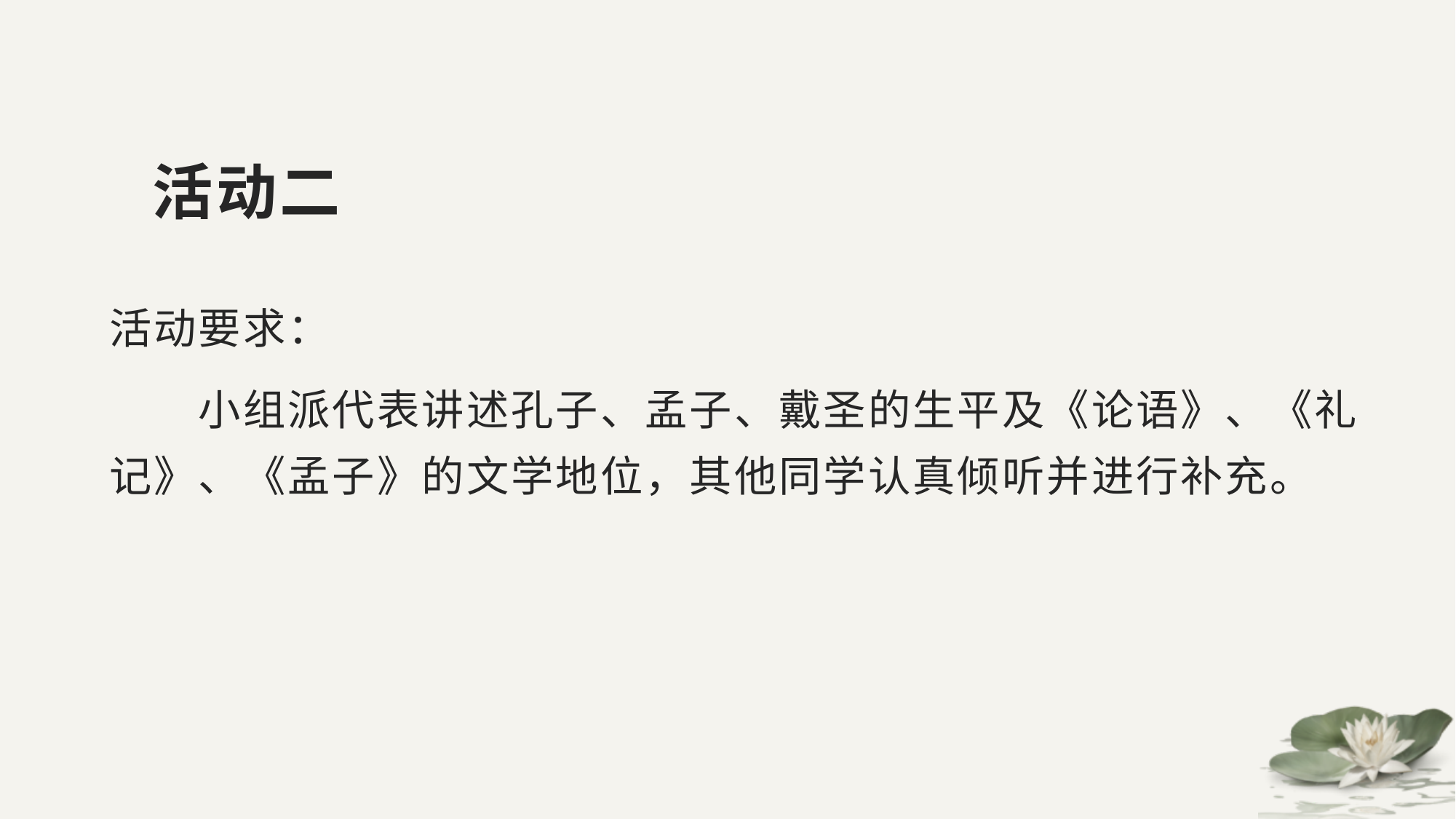

# 活动二
活动要求：
　　小组派代表讲述孔子、孟子、戴圣的生平及《论语》、《礼记》、《孟子》的文学地位，其他同学认真倾听并进行补充。